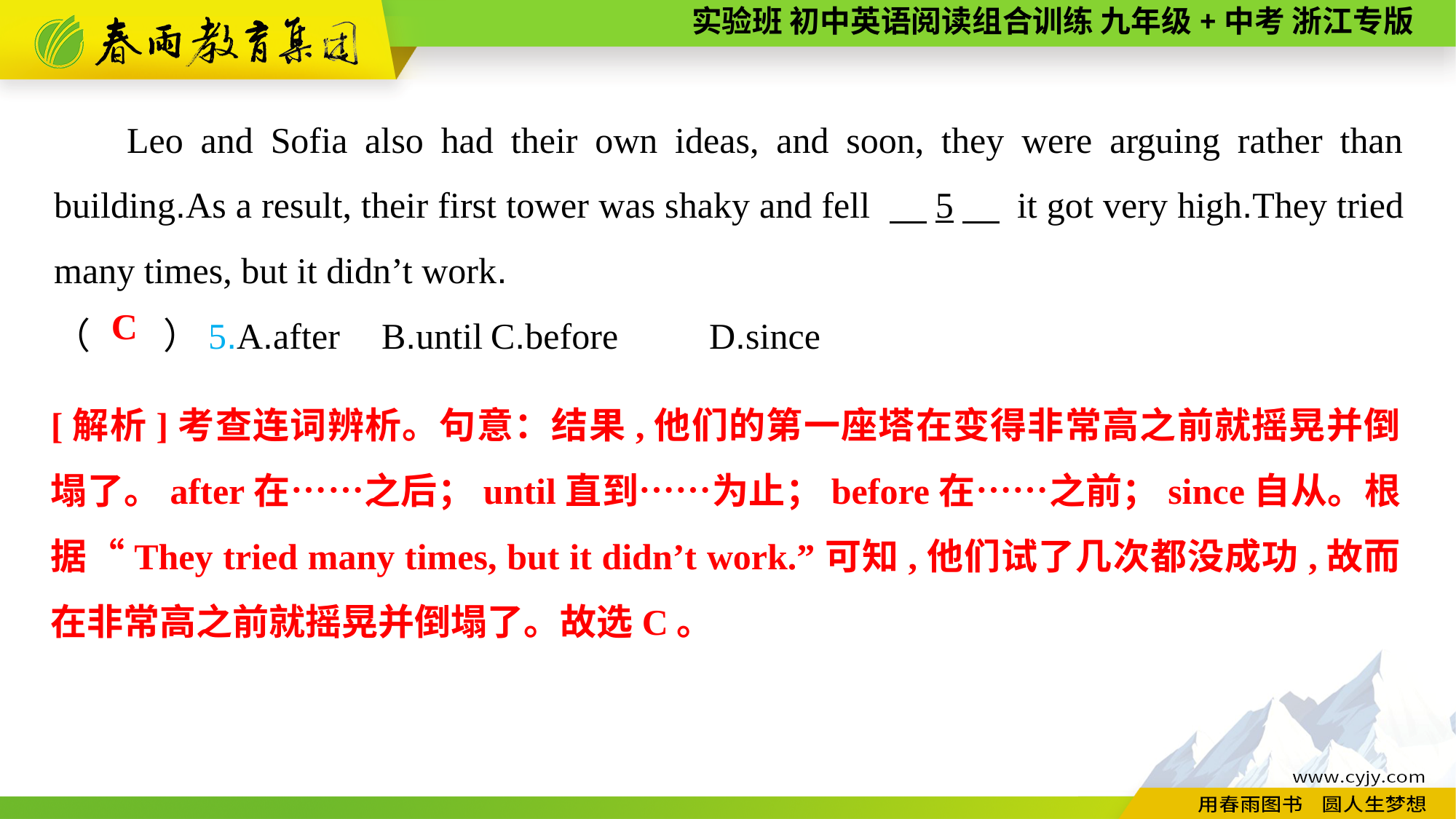

Leo and Sofia also had their own ideas, and soon, they were arguing rather than building.As a result, their first tower was shaky and fell 　5　 it got very high.They tried many times, but it didn’t work.
（　　）5.A.after	B.until	C.before	D.since
C
[解析]考查连词辨析。句意：结果,他们的第一座塔在变得非常高之前就摇晃并倒塌了。after在……之后；until直到……为止；before在……之前；since自从。根据“They tried many times, but it didn’t work.”可知,他们试了几次都没成功,故而在非常高之前就摇晃并倒塌了。故选C。